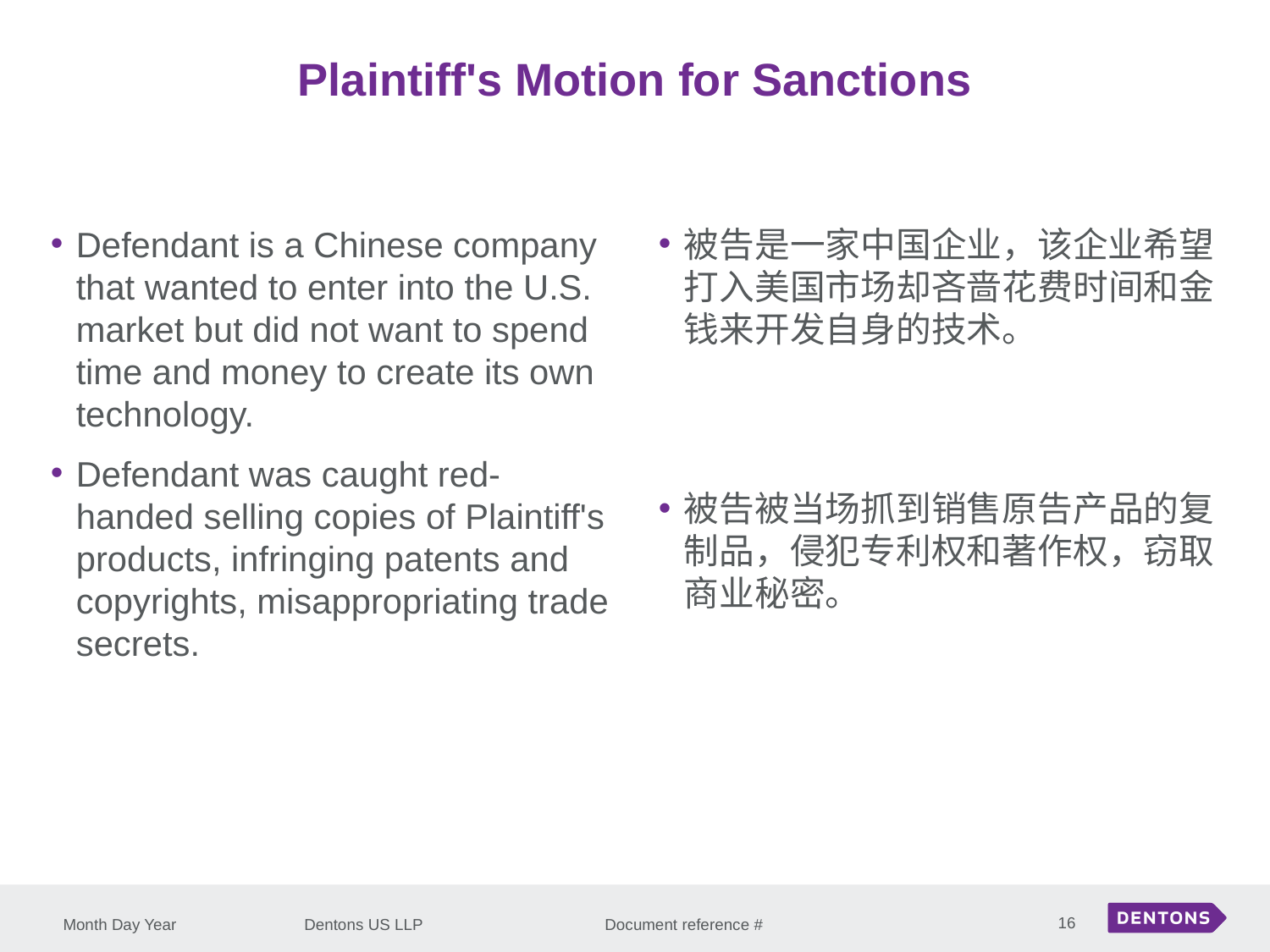

Plaintiff's Motion for Sanctions
Defendant is a Chinese company that wanted to enter into the U.S. market but did not want to spend time and money to create its own technology.
Defendant was caught red-handed selling copies of Plaintiff's products, infringing patents and copyrights, misappropriating trade secrets.
被告是一家中国企业，该企业希望打入美国市场却吝啬花费时间和金钱来开发自身的技术。

被告被当场抓到销售原告产品的复制品，侵犯专利权和著作权，窃取商业秘密。
16
Month Day Year
Dentons US LLP                                         Document reference #